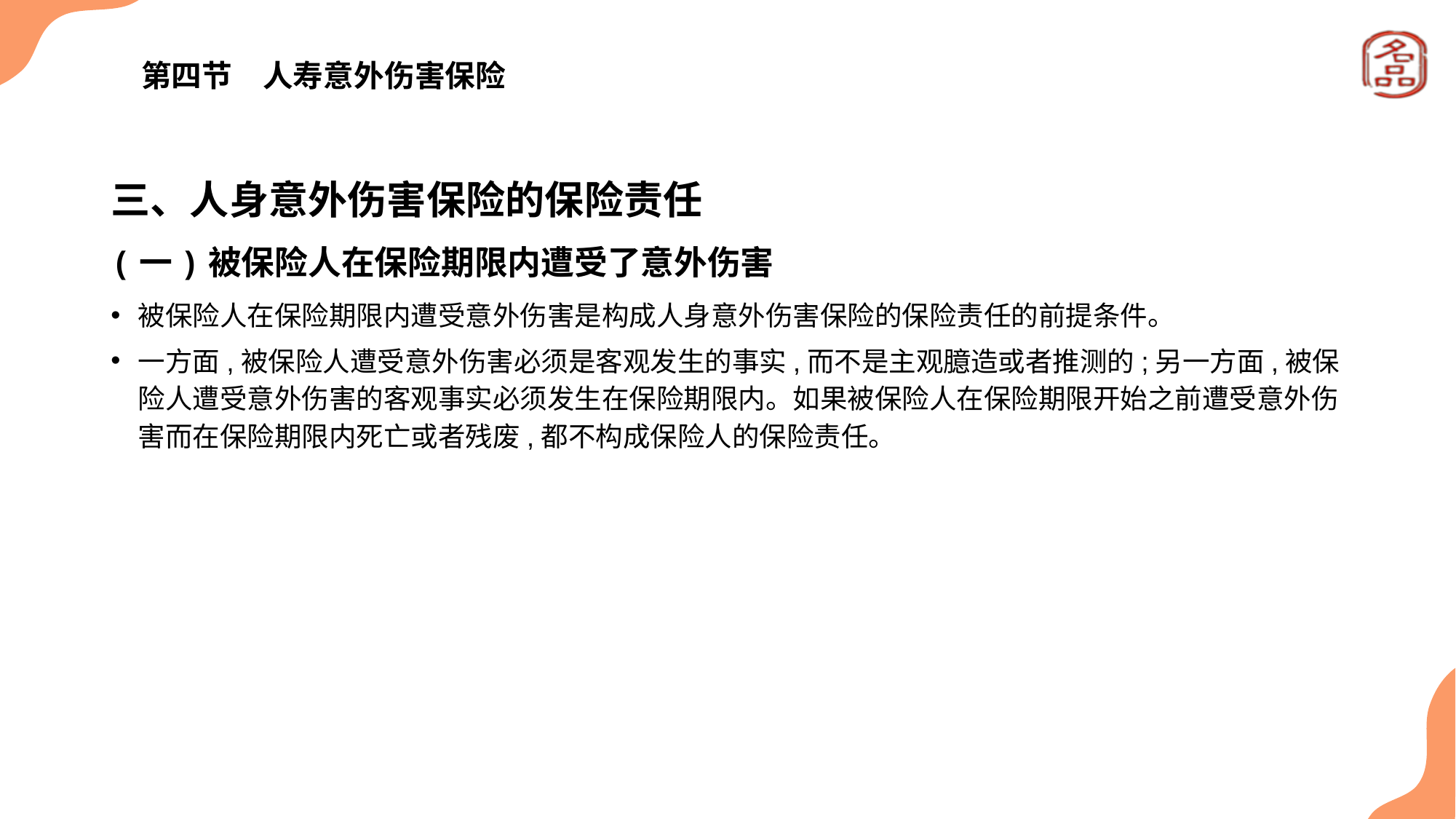

# 第四节　人寿意外伤害保险
三、人身意外伤害保险的保险责任
(一)被保险人在保险期限内遭受了意外伤害
被保险人在保险期限内遭受意外伤害是构成人身意外伤害保险的保险责任的前提条件。
一方面,被保险人遭受意外伤害必须是客观发生的事实,而不是主观臆造或者推测的;另一方面,被保险人遭受意外伤害的客观事实必须发生在保险期限内。如果被保险人在保险期限开始之前遭受意外伤害而在保险期限内死亡或者残废,都不构成保险人的保险责任。